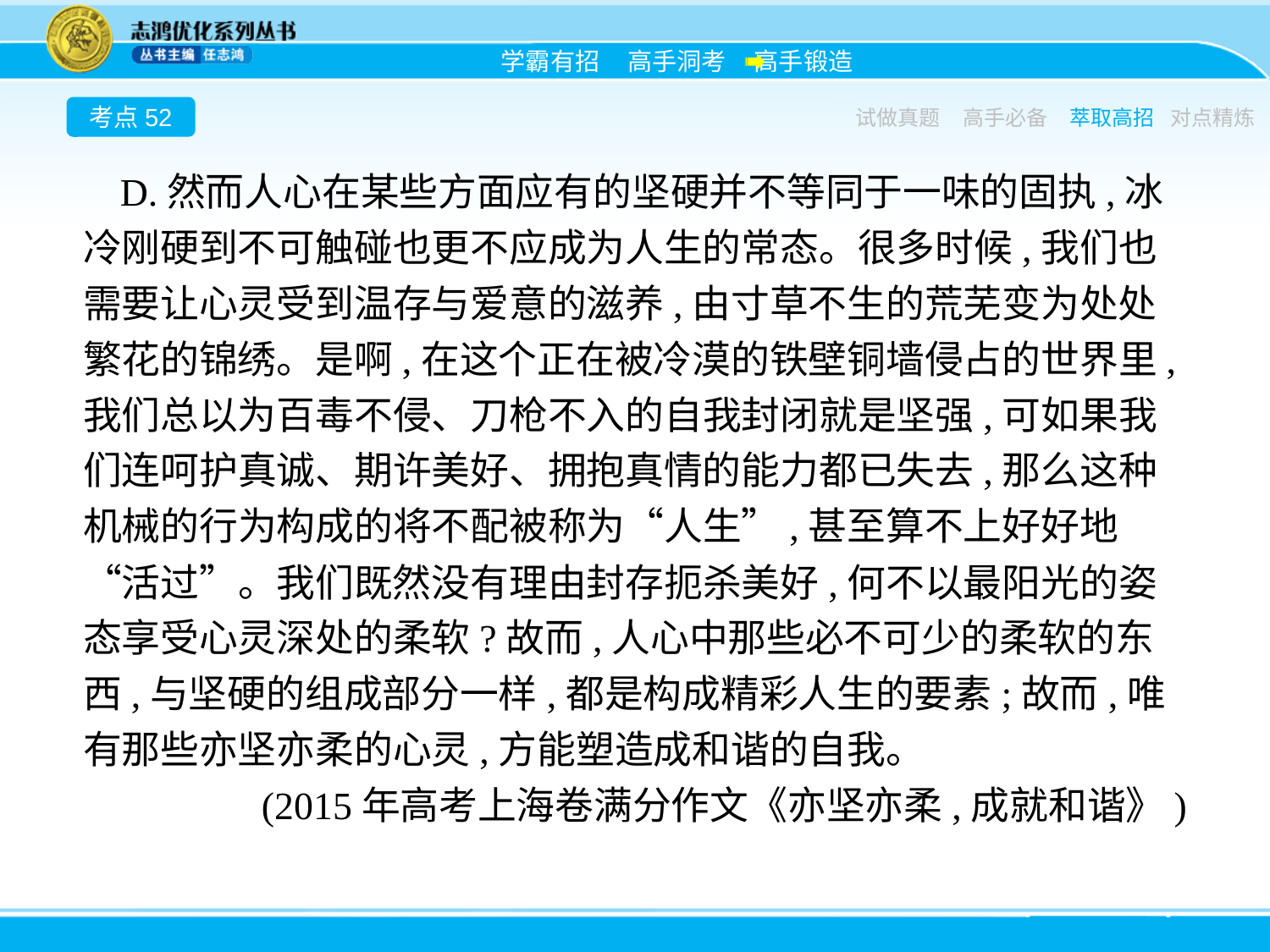

考点52
试做真题
高手必备
萃取高招
对点精炼
D.然而人心在某些方面应有的坚硬并不等同于一味的固执,冰冷刚硬到不可触碰也更不应成为人生的常态。很多时候,我们也需要让心灵受到温存与爱意的滋养,由寸草不生的荒芜变为处处繁花的锦绣。是啊,在这个正在被冷漠的铁壁铜墙侵占的世界里,我们总以为百毒不侵、刀枪不入的自我封闭就是坚强,可如果我们连呵护真诚、期许美好、拥抱真情的能力都已失去,那么这种机械的行为构成的将不配被称为“人生”,甚至算不上好好地“活过”。我们既然没有理由封存扼杀美好,何不以最阳光的姿态享受心灵深处的柔软?故而,人心中那些必不可少的柔软的东西,与坚硬的组成部分一样,都是构成精彩人生的要素;故而,唯有那些亦坚亦柔的心灵,方能塑造成和谐的自我。
(2015年高考上海卷满分作文《亦坚亦柔,成就和谐》)